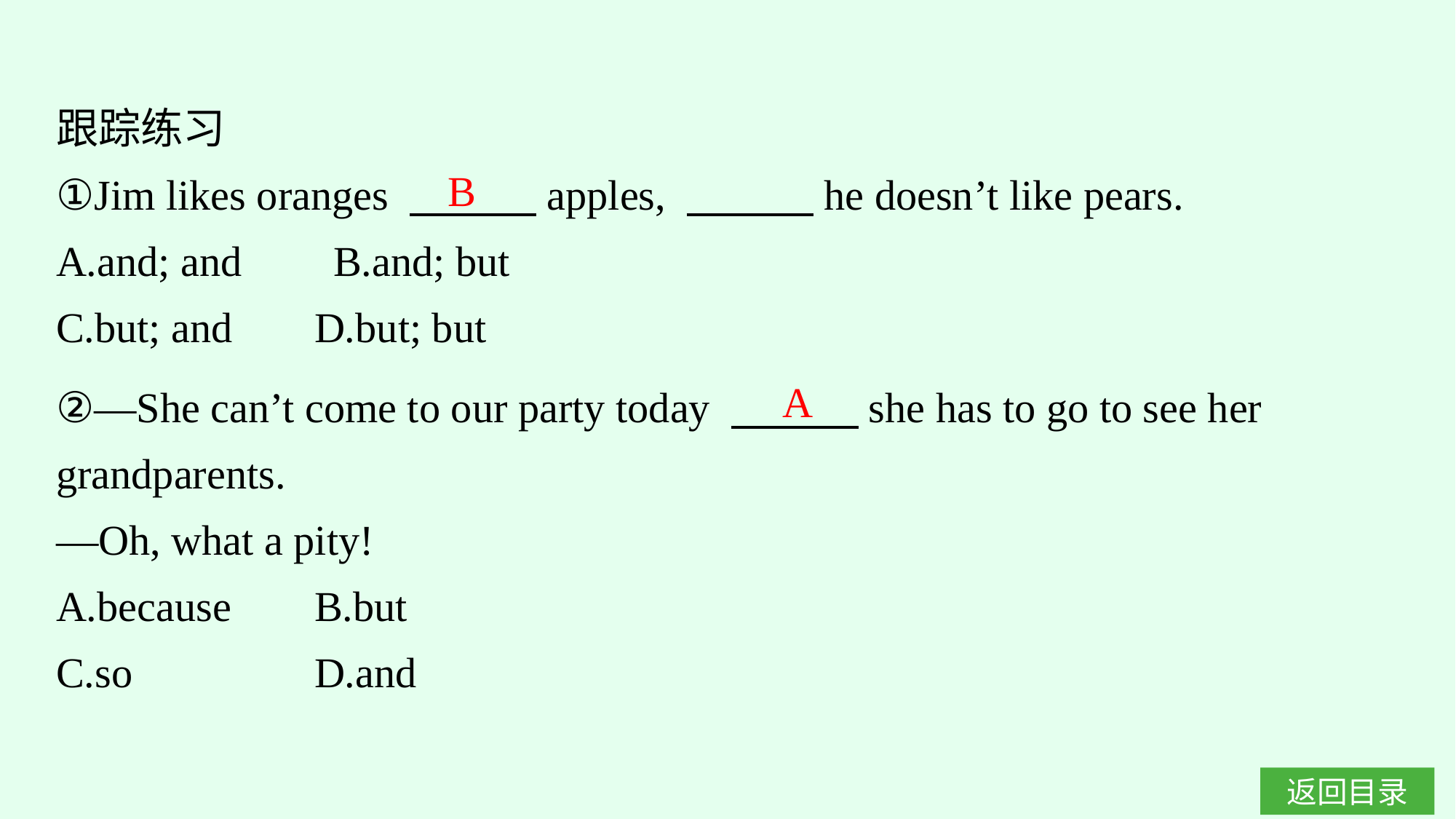

跟踪练习
①Jim likes oranges 　　　apples, 　　　he doesn’t like pears.
A.and; and　   B.and; but
C.but; and	D.but; but
B
②—She can’t come to our party today 　　　she has to go to see her grandparents.
—Oh, what a pity!
A.because	B.but
C.so		D.and
A